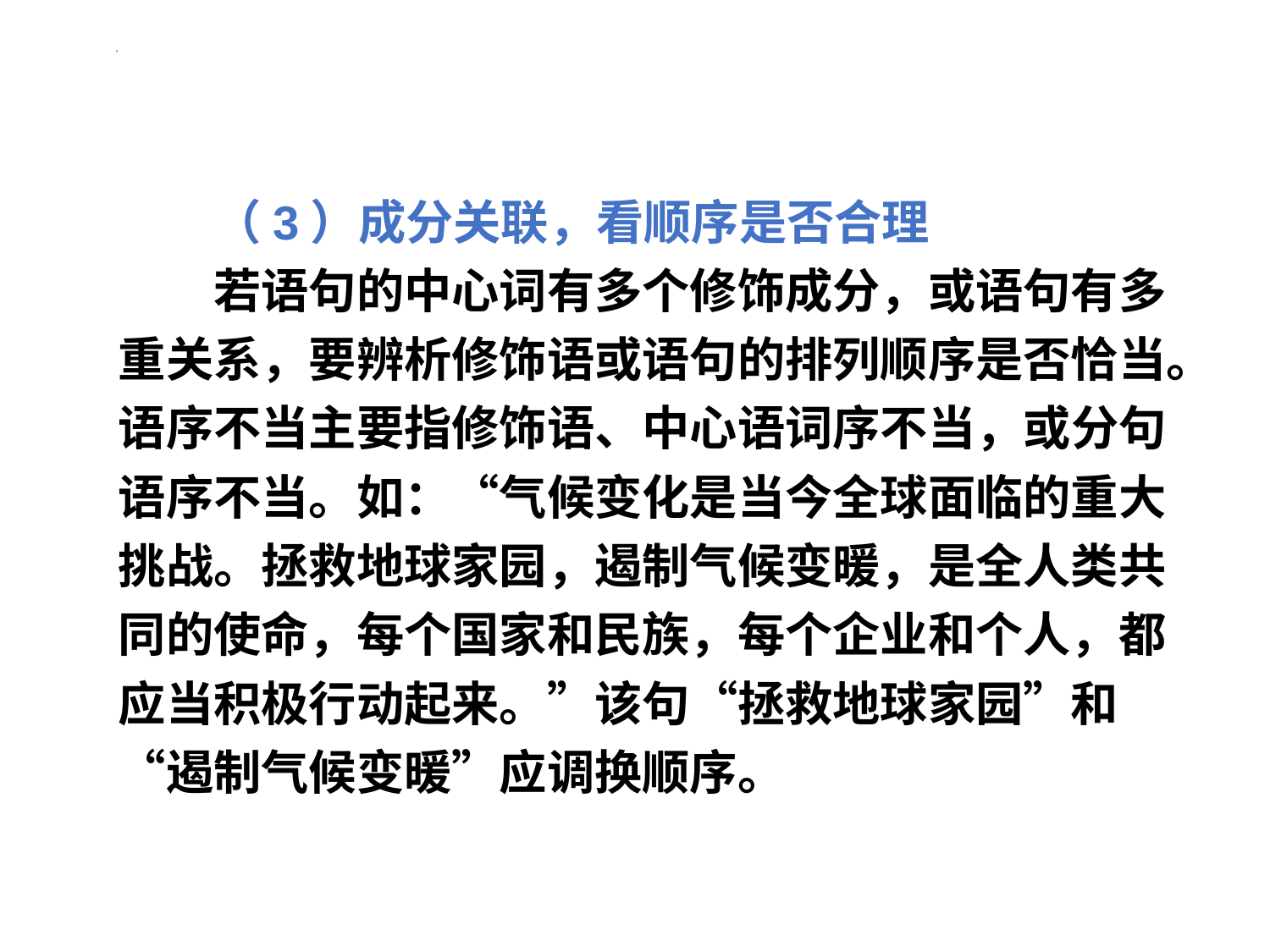

#
（3）成分关联，看顺序是否合理
若语句的中心词有多个修饰成分，或语句有多重关系，要辨析修饰语或语句的排列顺序是否恰当。语序不当主要指修饰语、中心语词序不当，或分句语序不当。如：“气候变化是当今全球面临的重大挑战。拯救地球家园，遏制气候变暖，是全人类共同的使命，每个国家和民族，每个企业和个人，都应当积极行动起来。”该句“拯救地球家园”和“遏制气候变暖”应调换顺序。